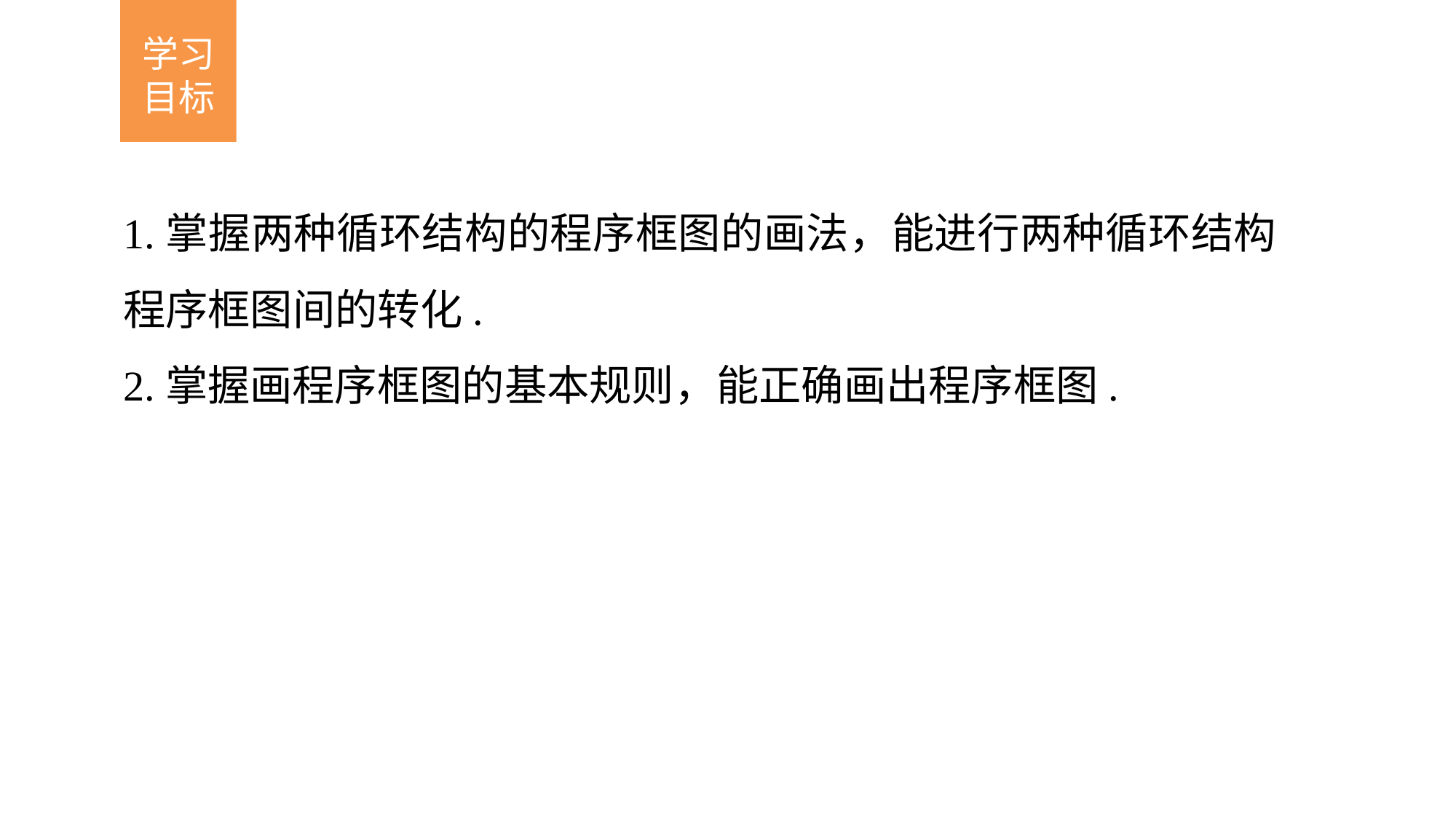

学习目标
1.掌握两种循环结构的程序框图的画法，能进行两种循环结构程序框图间的转化.
2.掌握画程序框图的基本规则，能正确画出程序框图.